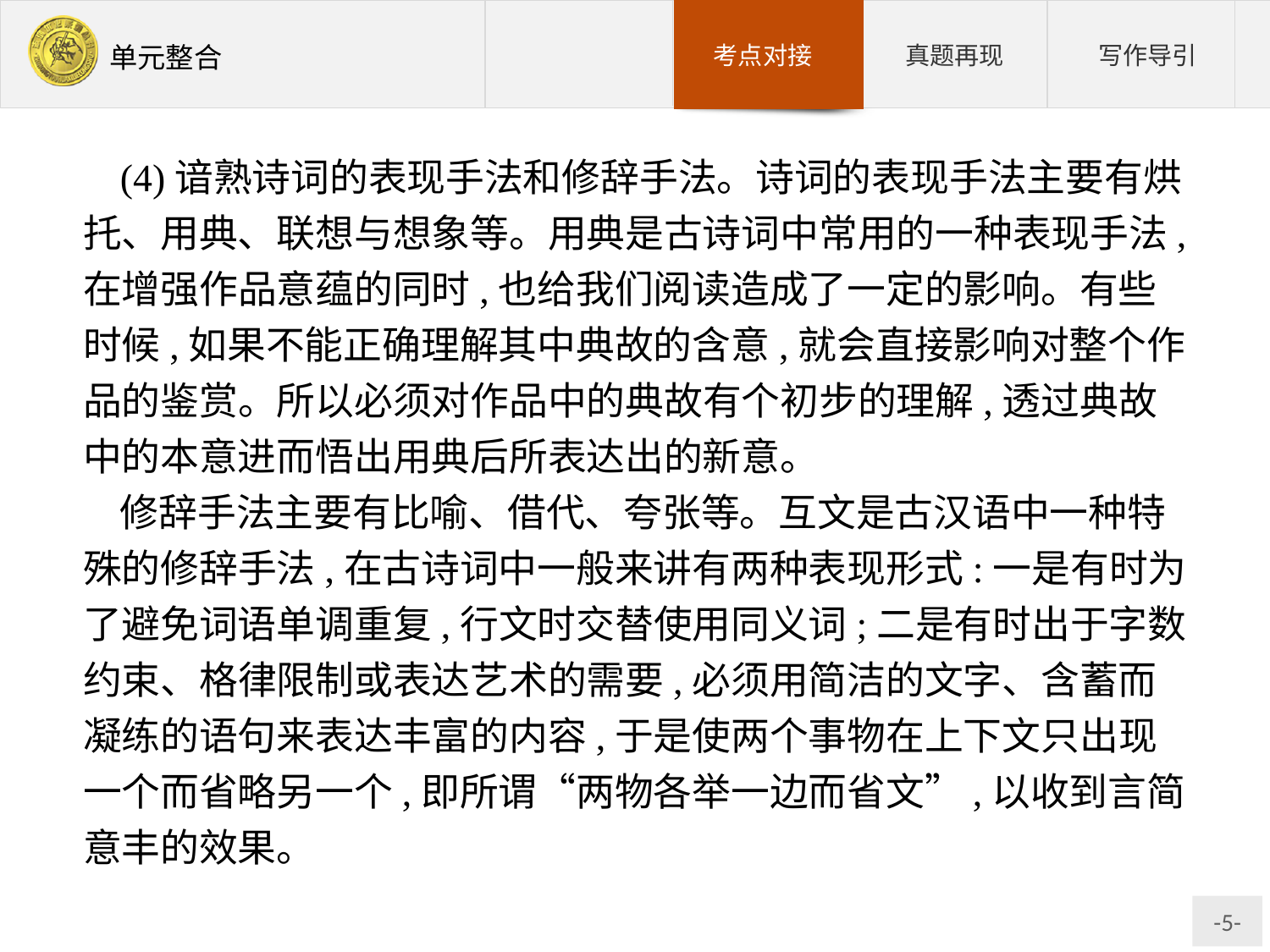

(4)谙熟诗词的表现手法和修辞手法。诗词的表现手法主要有烘托、用典、联想与想象等。用典是古诗词中常用的一种表现手法,在增强作品意蕴的同时,也给我们阅读造成了一定的影响。有些时候,如果不能正确理解其中典故的含意,就会直接影响对整个作品的鉴赏。所以必须对作品中的典故有个初步的理解,透过典故中的本意进而悟出用典后所表达出的新意。
修辞手法主要有比喻、借代、夸张等。互文是古汉语中一种特殊的修辞手法,在古诗词中一般来讲有两种表现形式:一是有时为了避免词语单调重复,行文时交替使用同义词;二是有时出于字数约束、格律限制或表达艺术的需要,必须用简洁的文字、含蓄而凝练的语句来表达丰富的内容,于是使两个事物在上下文只出现一个而省略另一个,即所谓“两物各举一边而省文”,以收到言简意丰的效果。